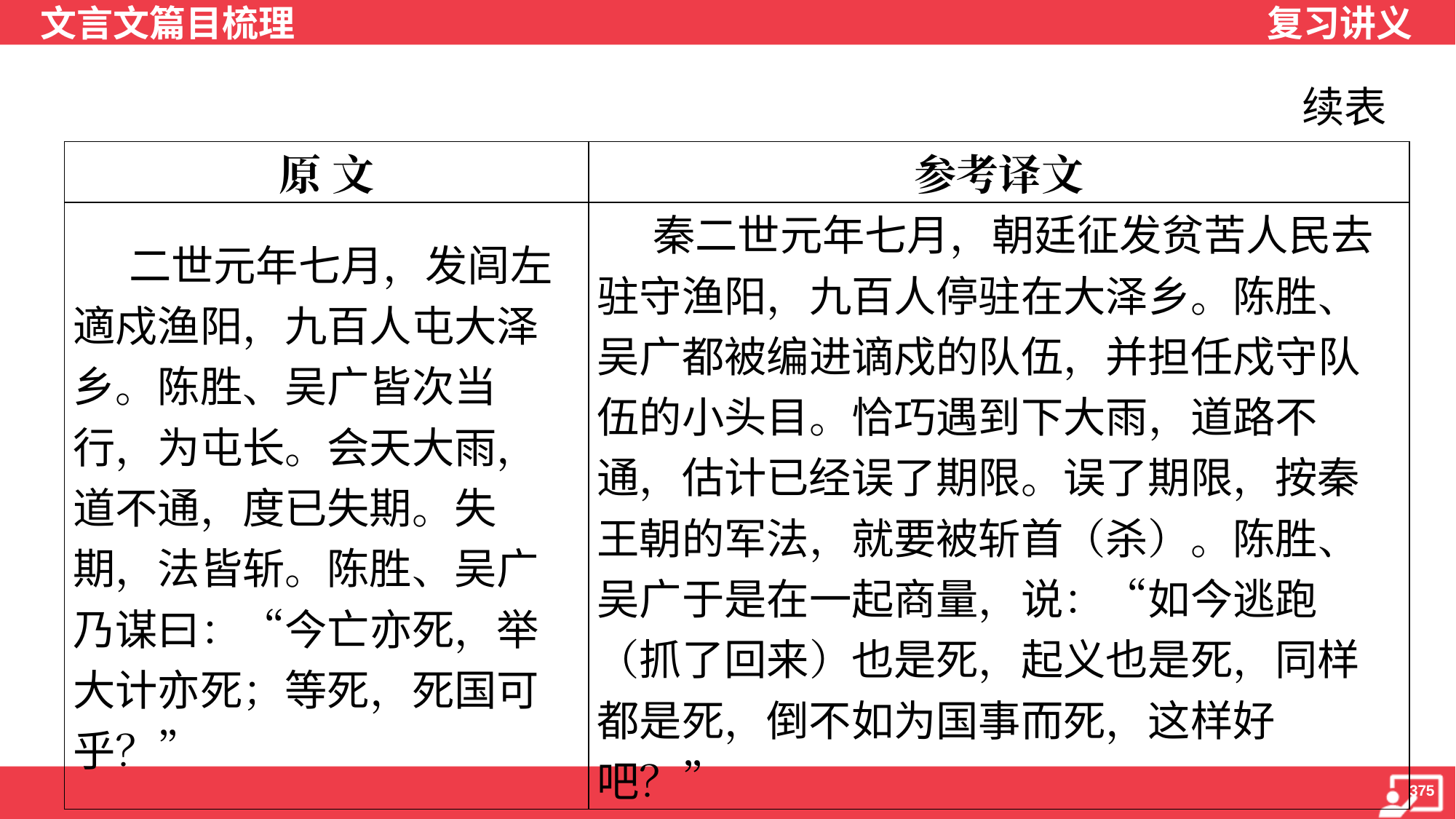

续表
| 原 文 | 参考译文 |
| --- | --- |
| 二世元年七月，发闾左適戍渔阳，九百人屯大泽乡。陈胜、吴广皆次当行，为屯长。会天大雨，道不通，度已失期。失期，法皆斩。陈胜、吴广乃谋曰：“今亡亦死，举大计亦死；等死，死国可乎？” | 秦二世元年七月，朝廷征发贫苦人民去驻守渔阳，九百人停驻在大泽乡。陈胜、吴广都被编进谪戍的队伍，并担任戍守队伍的小头目。恰巧遇到下大雨，道路不通，估计已经误了期限。误了期限，按秦王朝的军法，就要被斩首（杀）。陈胜、吴广于是在一起商量，说：“如今逃跑（抓了回来）也是死，起义也是死，同样都是死，倒不如为国事而死，这样好吧？” |